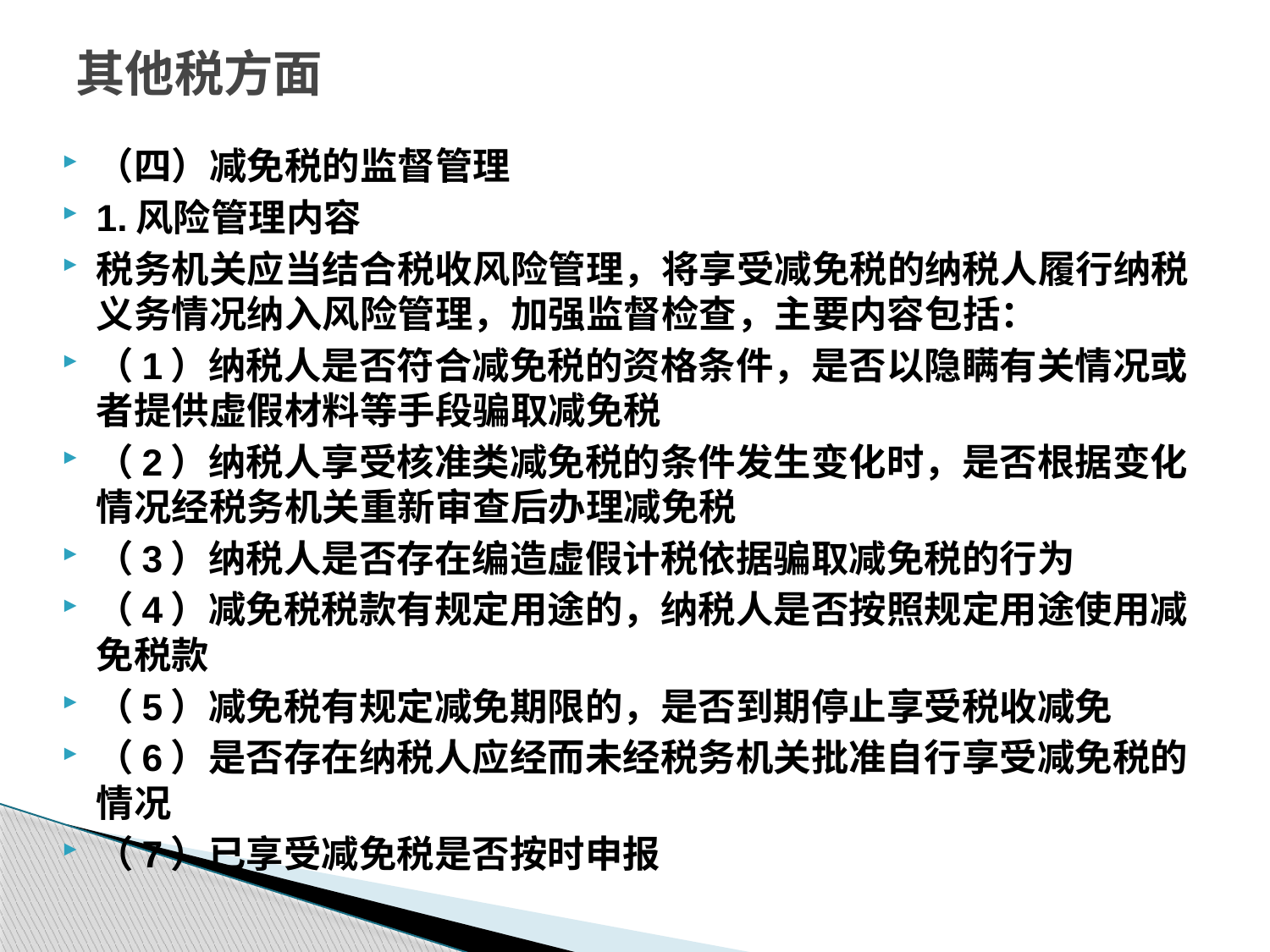

# 其他税方面
（四）减免税的监督管理
1.风险管理内容
税务机关应当结合税收风险管理，将享受减免税的纳税人履行纳税义务情况纳入风险管理，加强监督检查，主要内容包括：
（1）纳税人是否符合减免税的资格条件，是否以隐瞒有关情况或者提供虚假材料等手段骗取减免税
（2）纳税人享受核准类减免税的条件发生变化时，是否根据变化情况经税务机关重新审查后办理减免税
（3）纳税人是否存在编造虚假计税依据骗取减免税的行为
（4）减免税税款有规定用途的，纳税人是否按照规定用途使用减免税款
（5）减免税有规定减免期限的，是否到期停止享受税收减免
（6）是否存在纳税人应经而未经税务机关批准自行享受减免税的情况
（7）已享受减免税是否按时申报